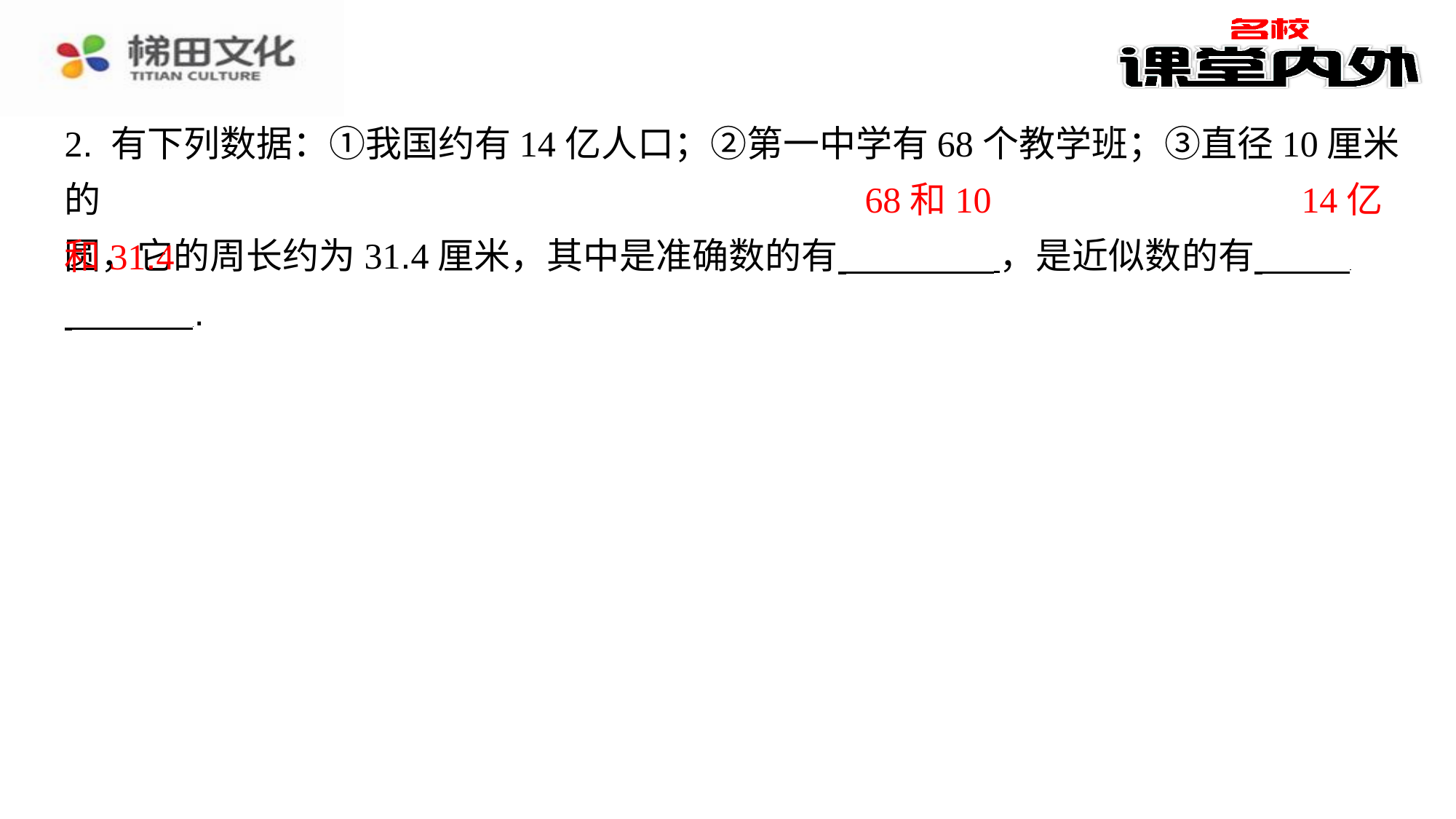

2. 有下列数据：①我国约有14亿人口；②第一中学有68个教学班；③直径10厘米的
圆，它的周长约为31.4厘米，其中是准确数的有                        ，是近似数的有               ⁠
                    ⁠.
68和10
14亿
和31.4